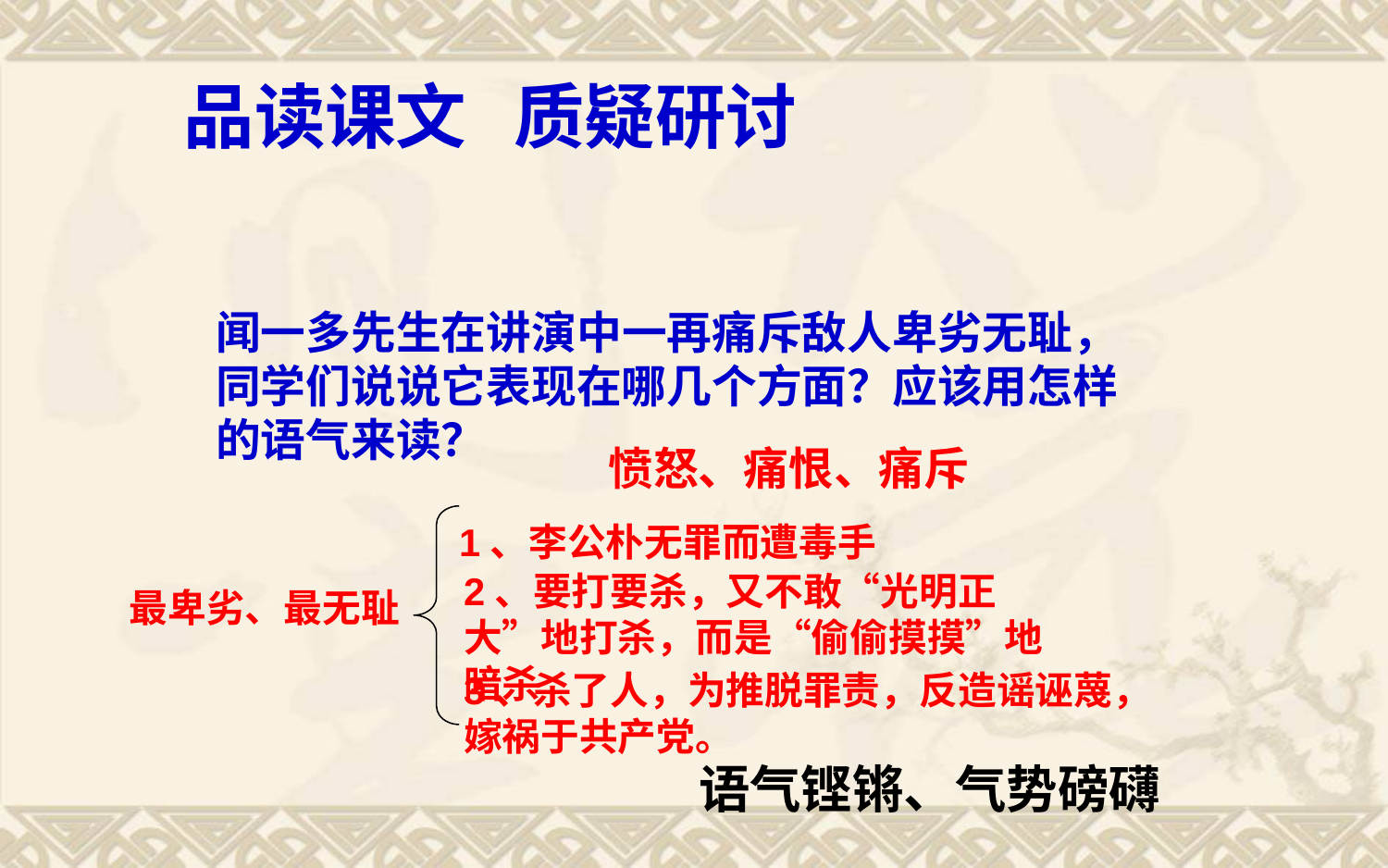

# 品读课文   质疑研讨
一、朗读一至三自然
闻一多先生在讲演中一再痛斥敌人卑劣无耻，同学们说说它表现在哪几个方面？应该用怎样的语气来读？
                               1、李公朴无罪而遭毒手
最卑劣、最无耻

愤怒、痛恨、痛斥

2、要打要杀，又不敢“光明正大”地打杀，而是“偷偷摸摸”地暗杀
3、杀了人，为推脱罪责，反造谣诬蔑，嫁祸于共产党。
语气铿锵、气势磅礴